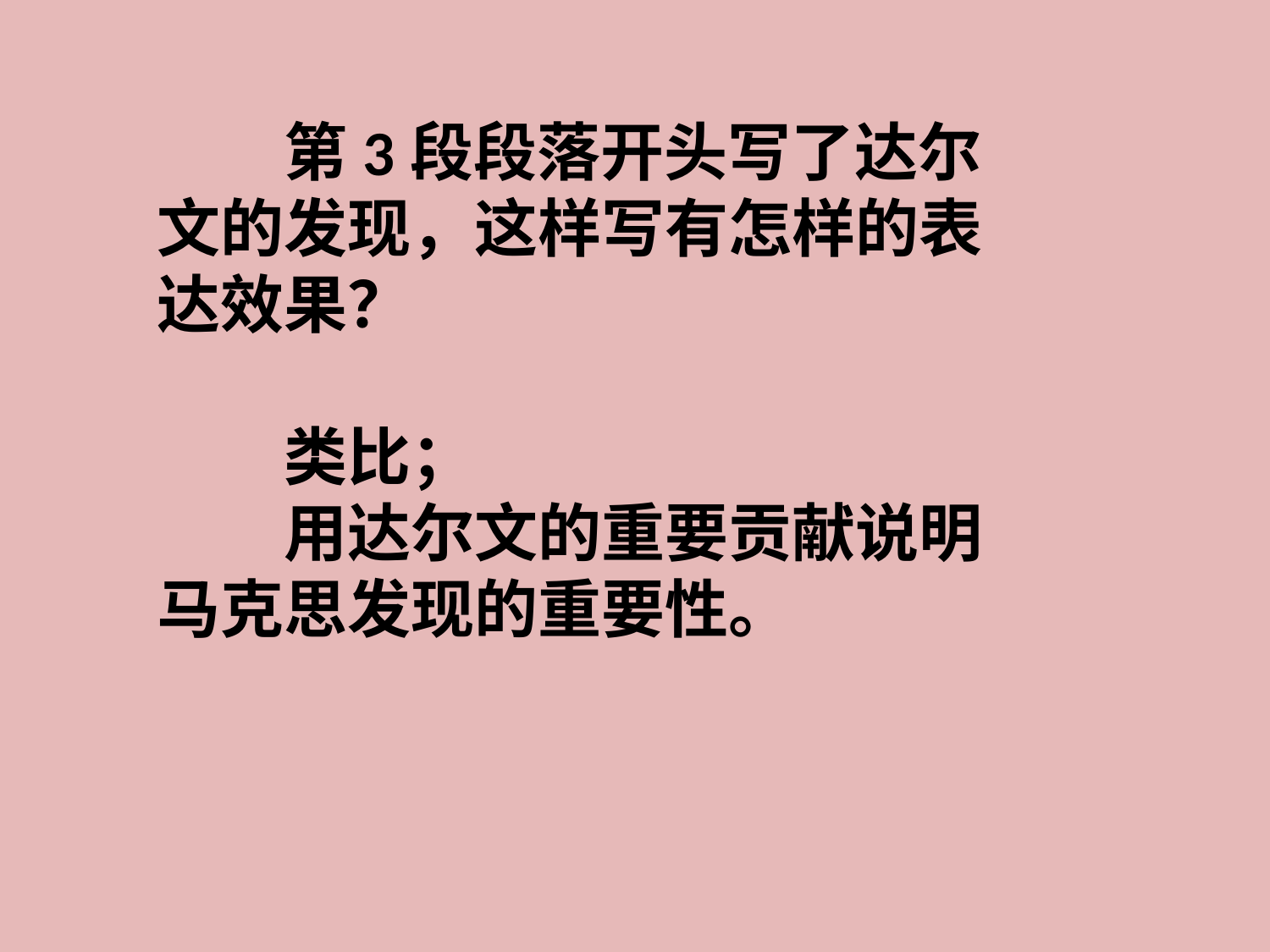

第3段段落开头写了达尔文的发现，这样写有怎样的表达效果？

　　类比；
　　用达尔文的重要贡献说明马克思发现的重要性。